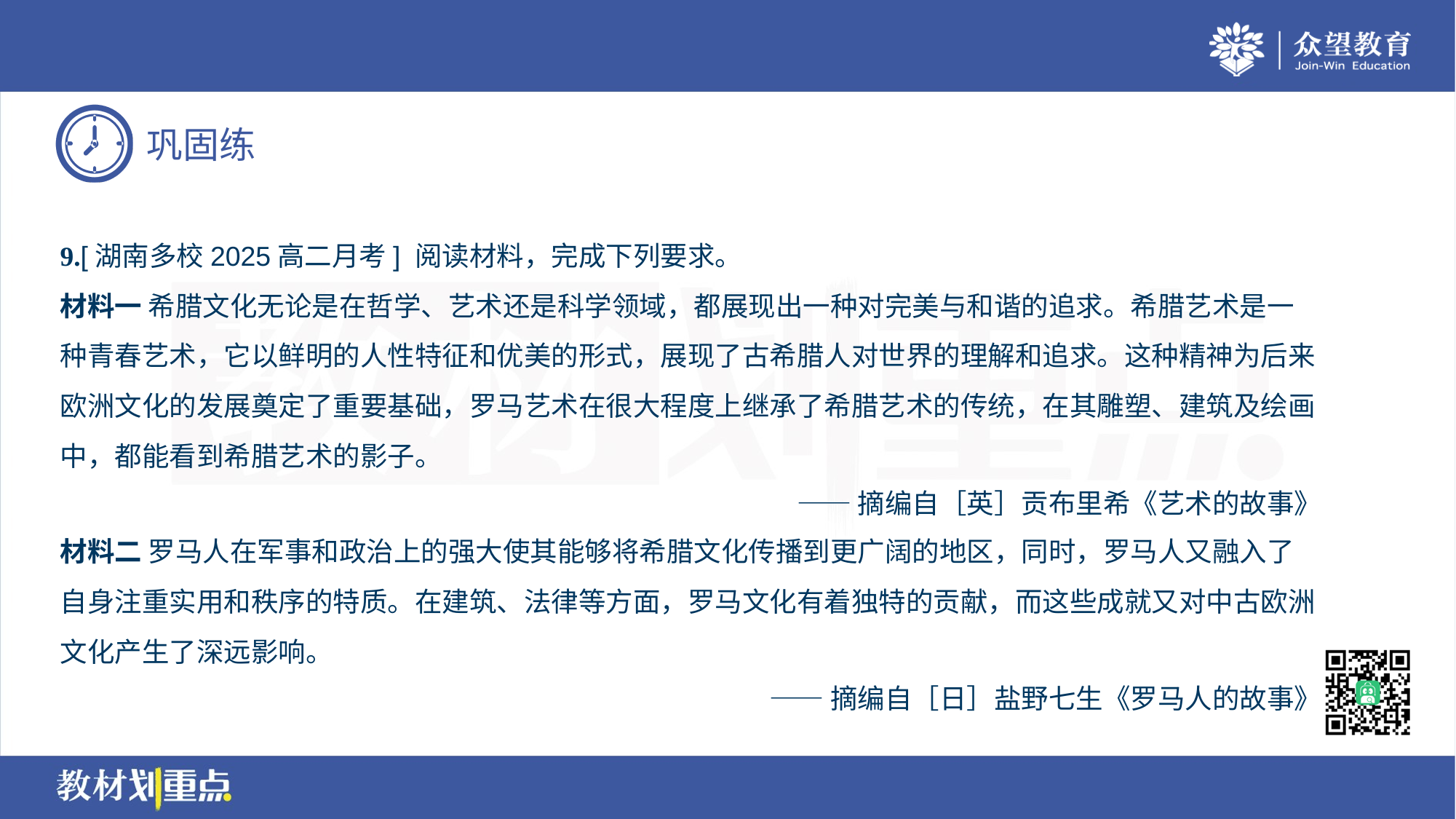

9.[湖南多校2025高二月考] 阅读材料，完成下列要求。
材料一 希腊文化无论是在哲学、艺术还是科学领域，都展现出一种对完美与和谐的追求。希腊艺术是一
种青春艺术，它以鲜明的人性特征和优美的形式，展现了古希腊人对世界的理解和追求。这种精神为后来
欧洲文化的发展奠定了重要基础，罗马艺术在很大程度上继承了希腊艺术的传统，在其雕塑、建筑及绘画
中，都能看到希腊艺术的影子。
——摘编自［英］贡布里希《艺术的故事》
材料二 罗马人在军事和政治上的强大使其能够将希腊文化传播到更广阔的地区，同时，罗马人又融入了
自身注重实用和秩序的特质。在建筑、法律等方面，罗马文化有着独特的贡献，而这些成就又对中古欧洲
文化产生了深远影响。
——摘编自［日］盐野七生《罗马人的故事》